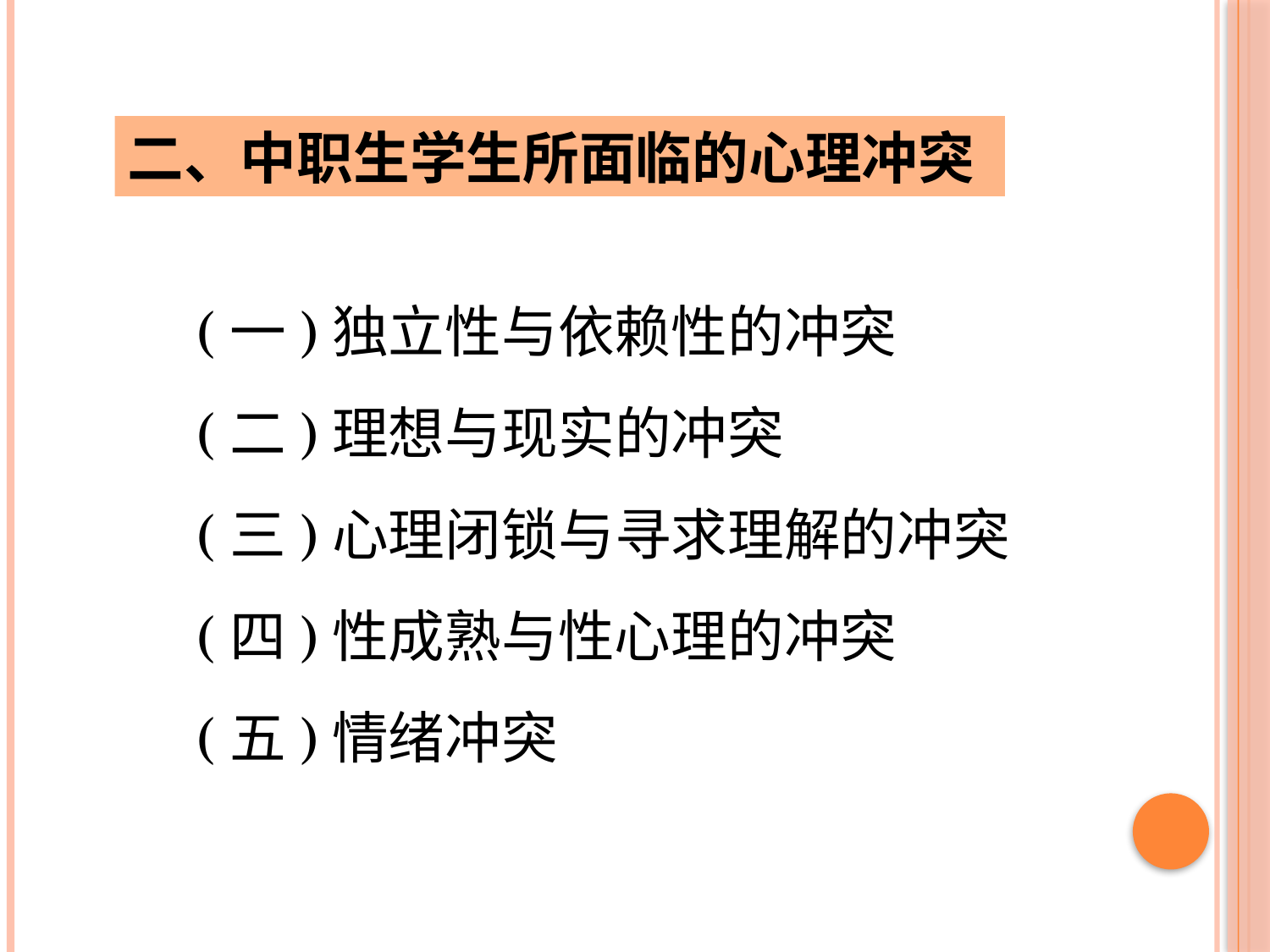

二、中职生学生所面临的心理冲突
(一)独立性与依赖性的冲突
(二)理想与现实的冲突
(三)心理闭锁与寻求理解的冲突
(四)性成熟与性心理的冲突
(五)情绪冲突